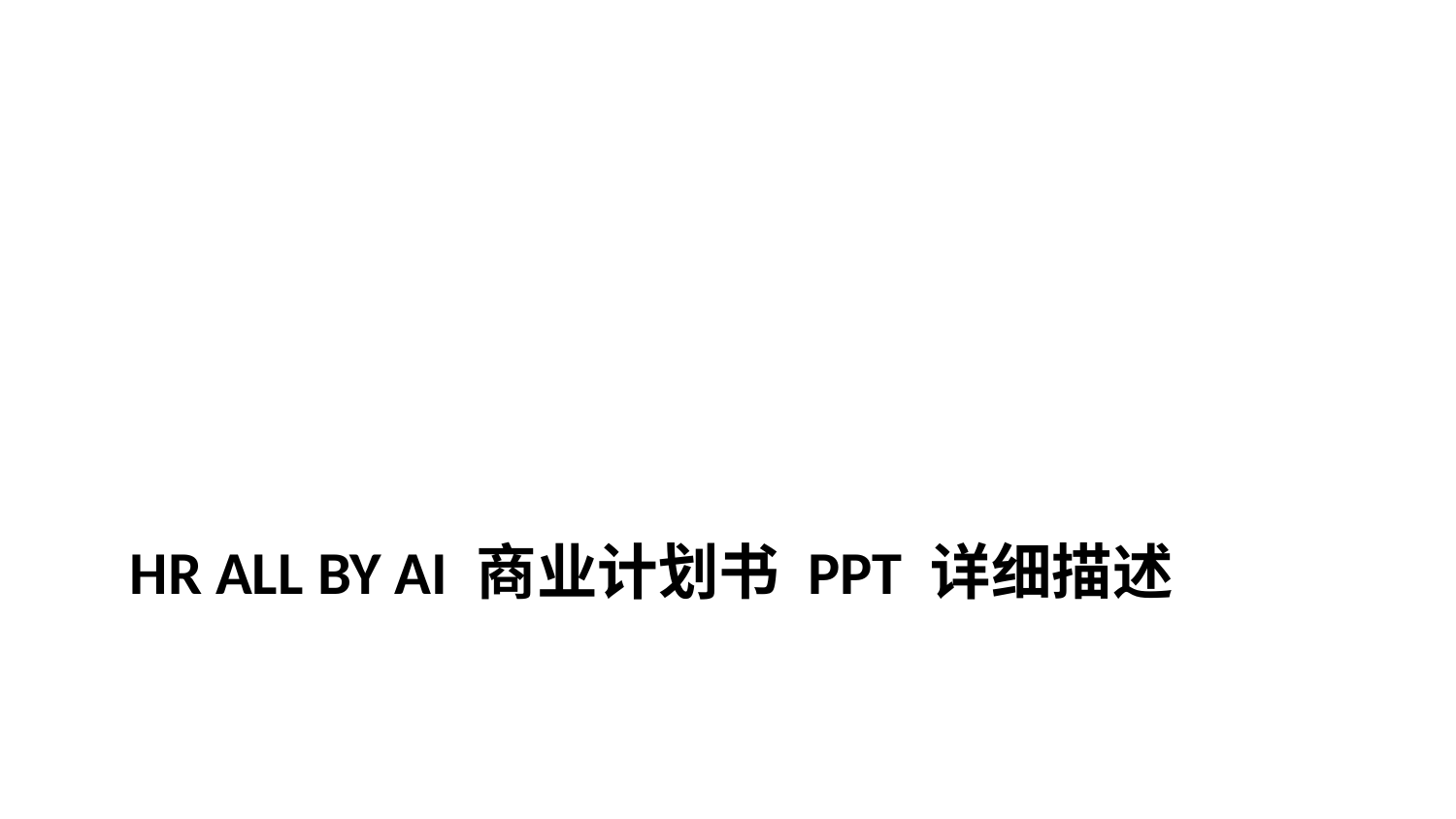

# HR All by AI 商业计划书 PPT 详细描述